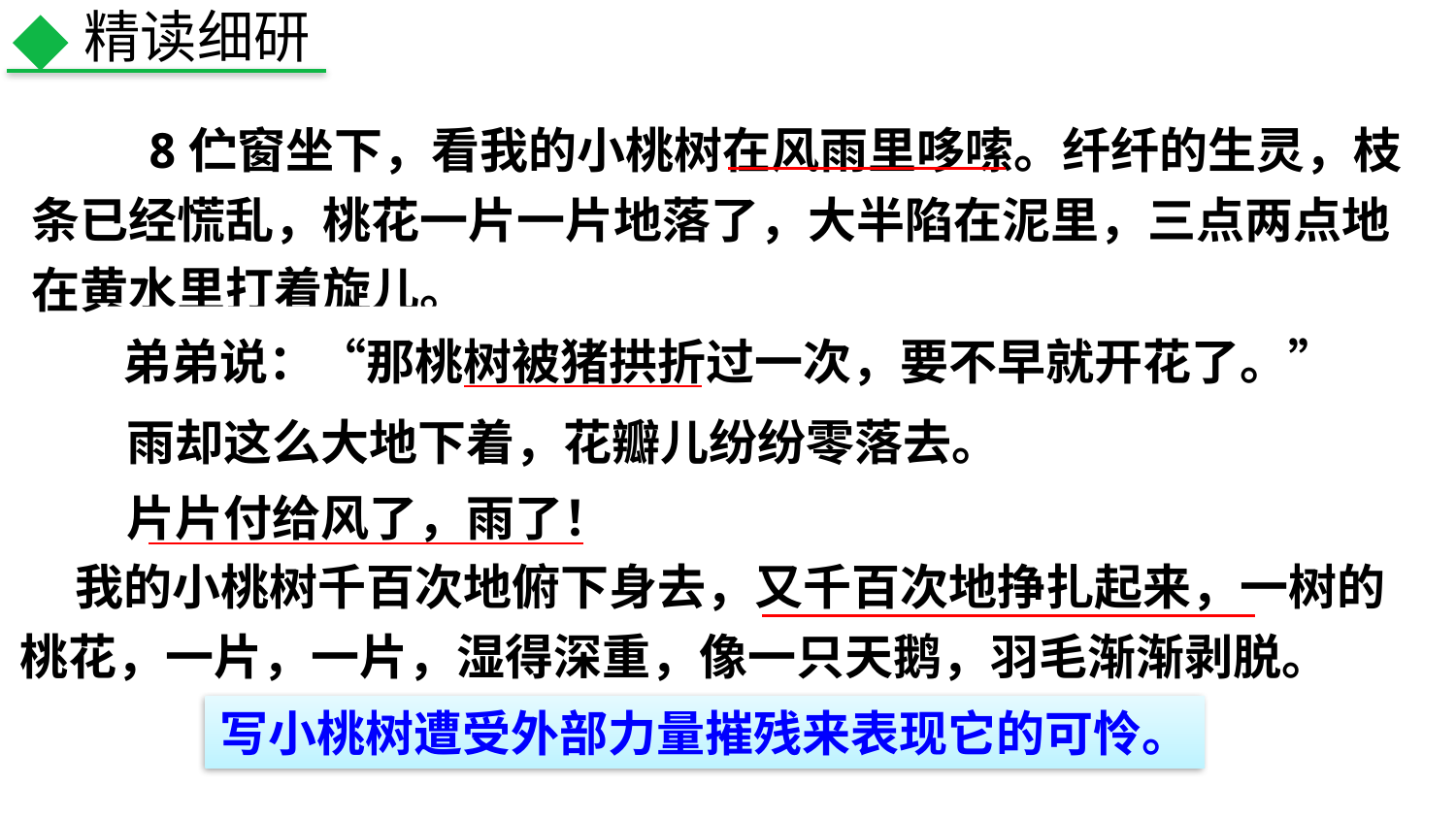

精读细研

    8伫窗坐下，看我的小桃树在风雨里哆嗦。纤纤的生灵，枝条已经慌乱，桃花一片一片地落了，大半陷在泥里，三点两点地在黄水里打着旋儿。
弟弟说：“那桃树被猪拱折过一次，要不早就开花了。”
雨却这么大地下着，花瓣儿纷纷零落去。
片片付给风了，雨了！
    我的小桃树千百次地俯下身去，又千百次地挣扎起来，一树的桃花，一片，一片，湿得深重，像一只天鹅，羽毛渐渐剥脱。
写小桃树遭受外部力量摧残来表现它的可怜。